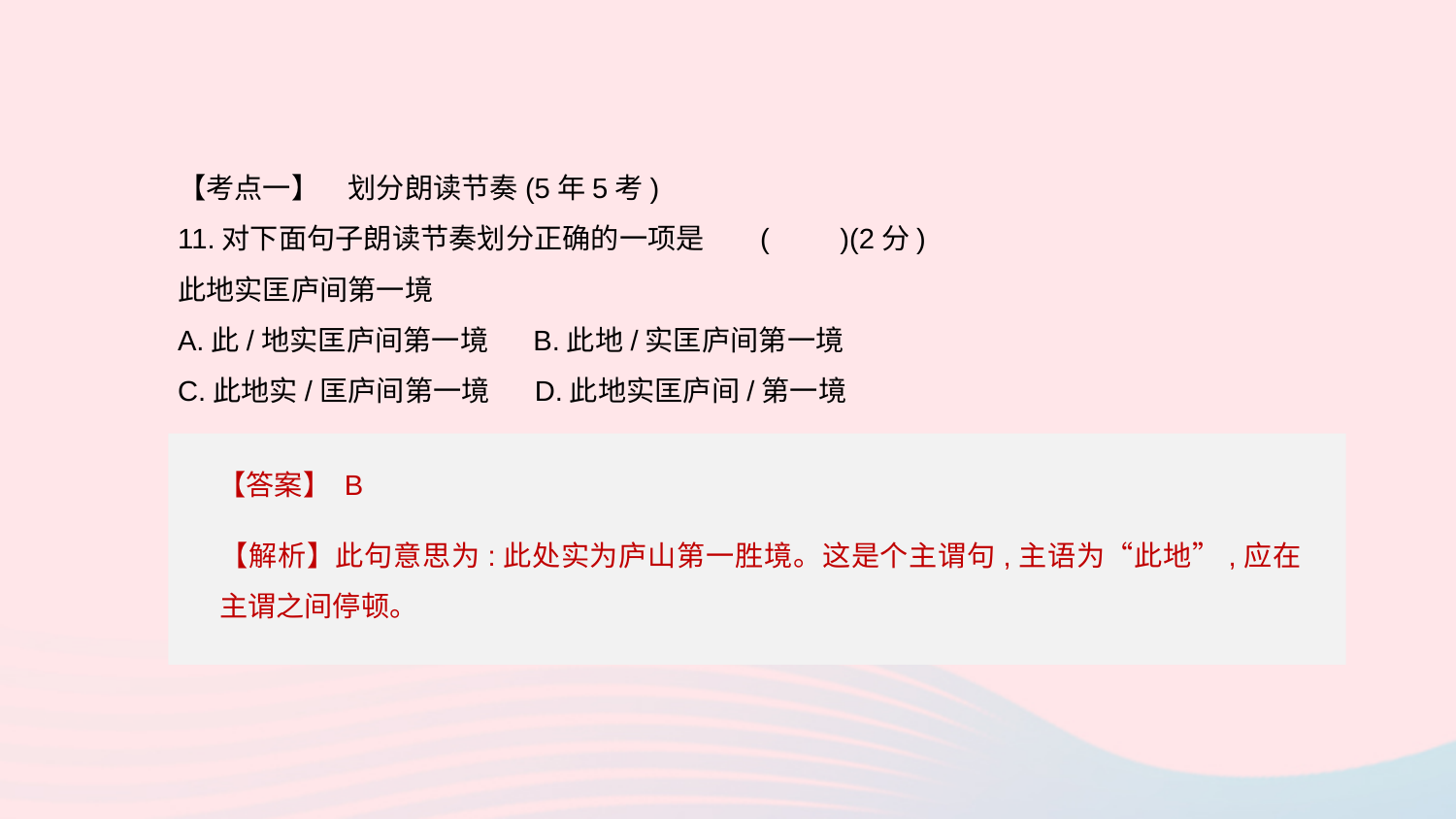

【考点一】　划分朗读节奏(5年5考)
11.对下面句子朗读节奏划分正确的一项是	(　　)(2分)
此地实匡庐间第一境
A.此/地实匡庐间第一境      B.此地/实匡庐间第一境
C.此地实/匡庐间第一境      D.此地实匡庐间/第一境

【答案】 B
【解析】此句意思为:此处实为庐山第一胜境。这是个主谓句,主语为“此地”,应在主谓之间停顿。